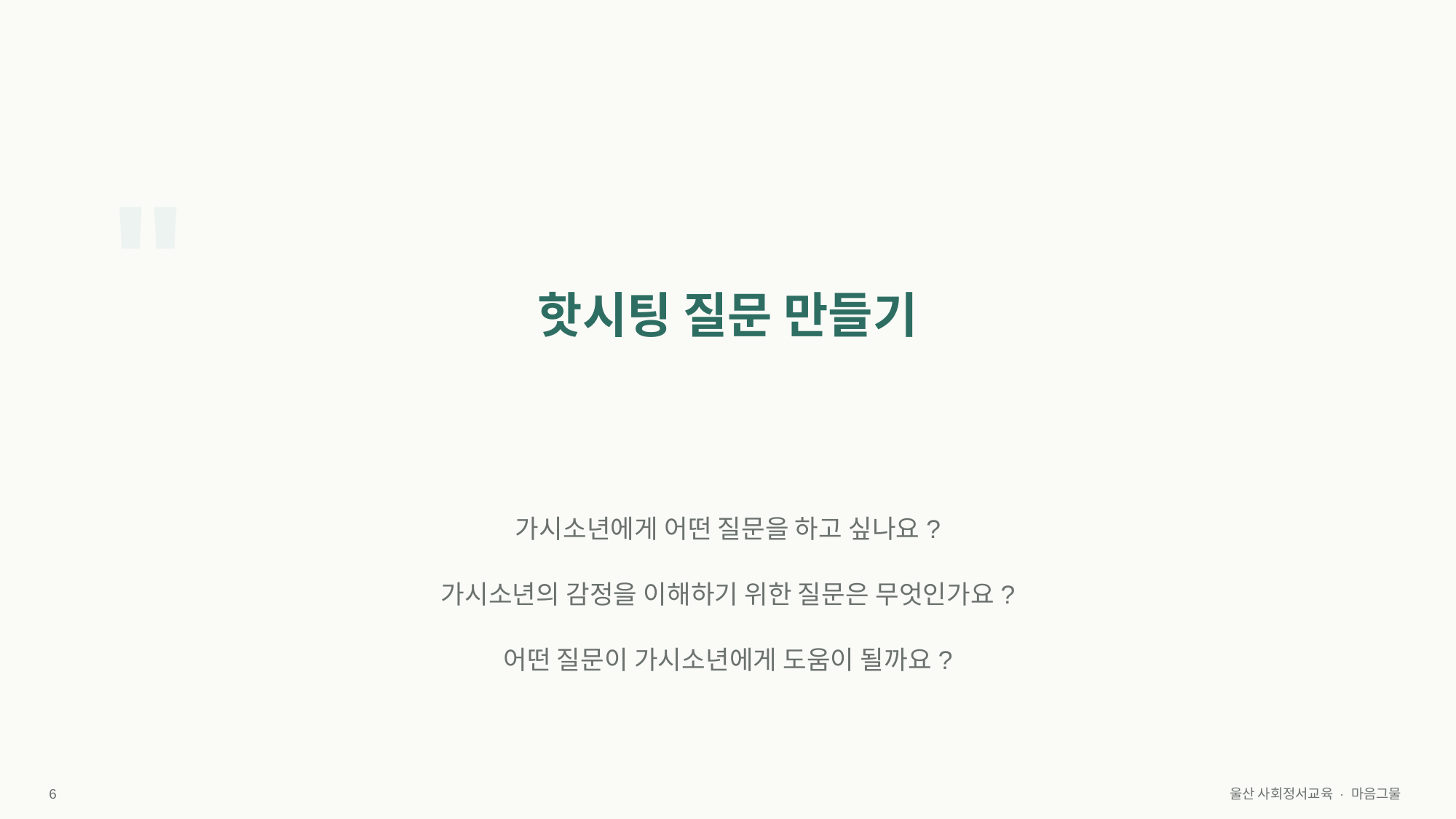

"
핫시팅 질문 만들기
가시소년에게 어떤 질문을 하고 싶나요?
가시소년의 감정을 이해하기 위한 질문은 무엇인가요?
어떤 질문이 가시소년에게 도움이 될까요?
6
울산 사회정서교육 · 마음그물